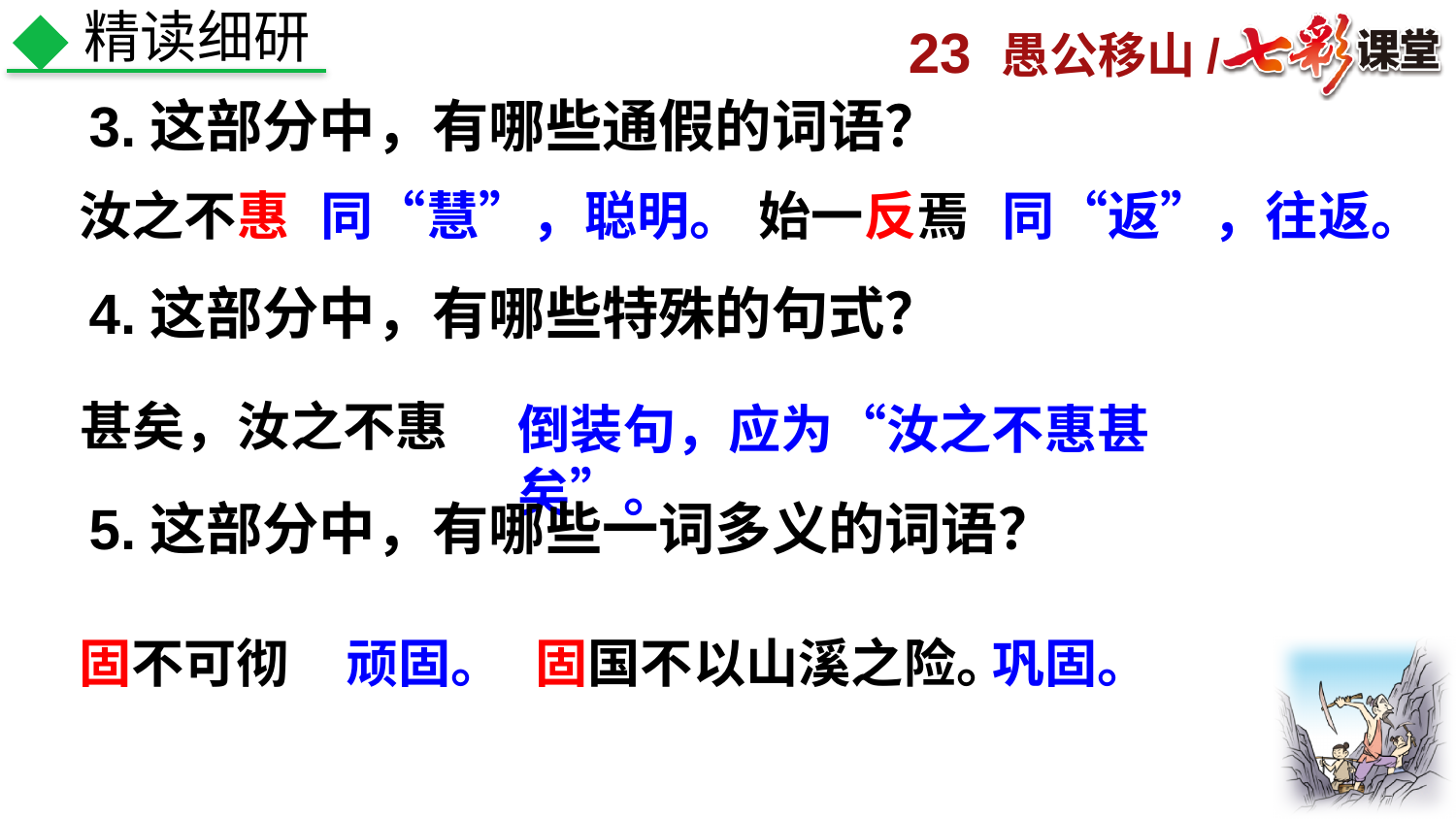

精读细研

3.这部分中，有哪些通假的词语？
汝之不惠
同“慧”，聪明。
始一反焉
同“返”，往返。
4.这部分中，有哪些特殊的句式？
甚矣，汝之不惠
倒装句，应为“汝之不惠甚矣”。
5.这部分中，有哪些一词多义的词语？
固不可彻
顽固。
固国不以山溪之险。
巩固。